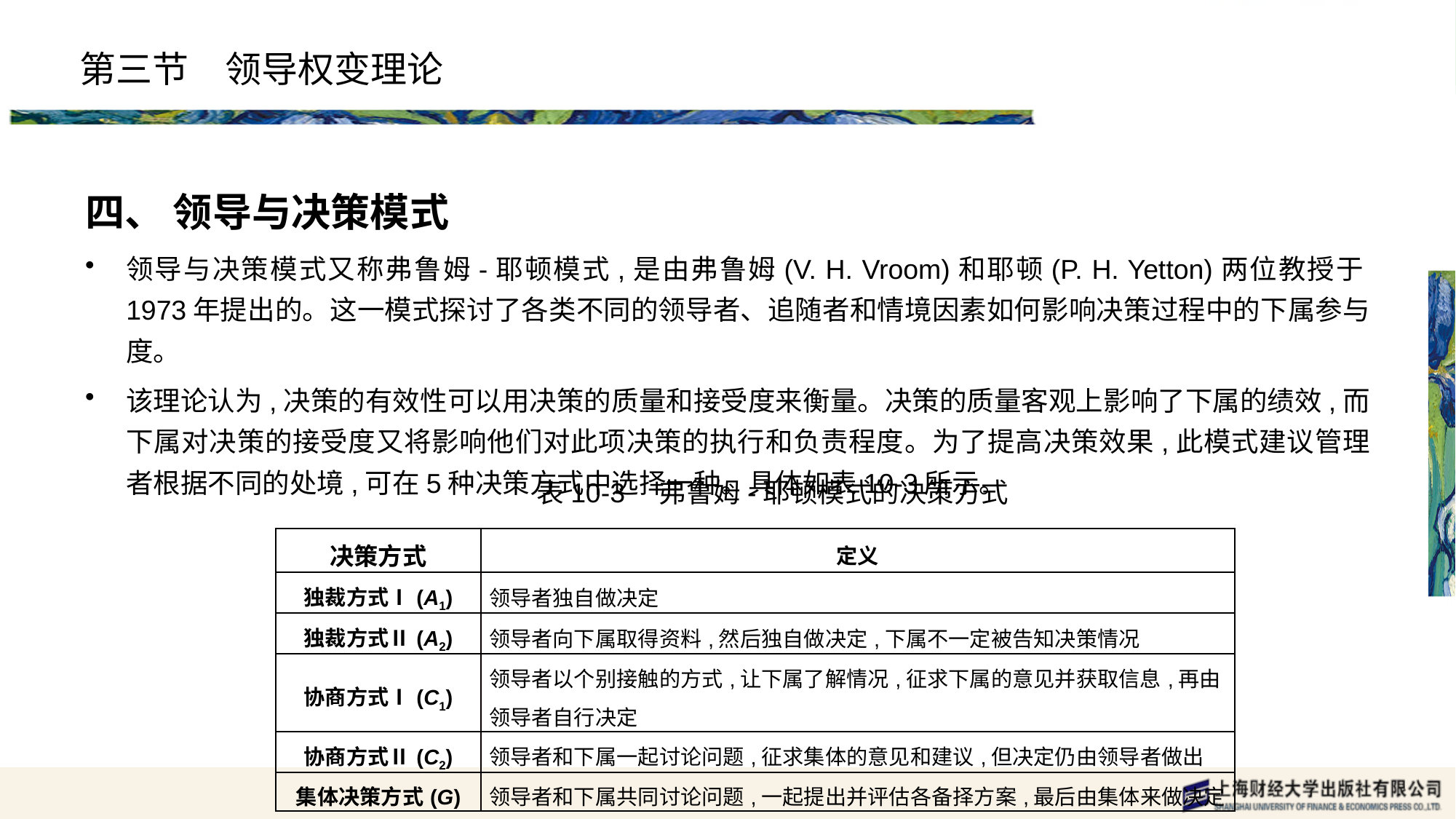

# 第三节　领导权变理论
四、 领导与决策模式
领导与决策模式又称弗鲁姆-耶顿模式,是由弗鲁姆(V. H. Vroom)和耶顿(P. H. Yetton)两位教授于1973年提出的。这一模式探讨了各类不同的领导者、追随者和情境因素如何影响决策过程中的下属参与度。
该理论认为,决策的有效性可以用决策的质量和接受度来衡量。决策的质量客观上影响了下属的绩效,而下属对决策的接受度又将影响他们对此项决策的执行和负责程度。为了提高决策效果,此模式建议管理者根据不同的处境,可在5种决策方式中选择一种。具体如表10-3所示。
表10-3　弗鲁姆-耶顿模式的决策方式
| 决策方式 | 定义 |
| --- | --- |
| 独裁方式Ⅰ(A1) | 领导者独自做决定 |
| 独裁方式Ⅱ(A2) | 领导者向下属取得资料,然后独自做决定,下属不一定被告知决策情况 |
| 协商方式Ⅰ(C1) | 领导者以个别接触的方式,让下属了解情况,征求下属的意见并获取信息,再由领导者自行决定 |
| 协商方式Ⅱ(C2) | 领导者和下属一起讨论问题,征求集体的意见和建议,但决定仍由领导者做出 |
| 集体决策方式(G) | 领导者和下属共同讨论问题,一起提出并评估各备择方案,最后由集体来做决定 |
|  |  |